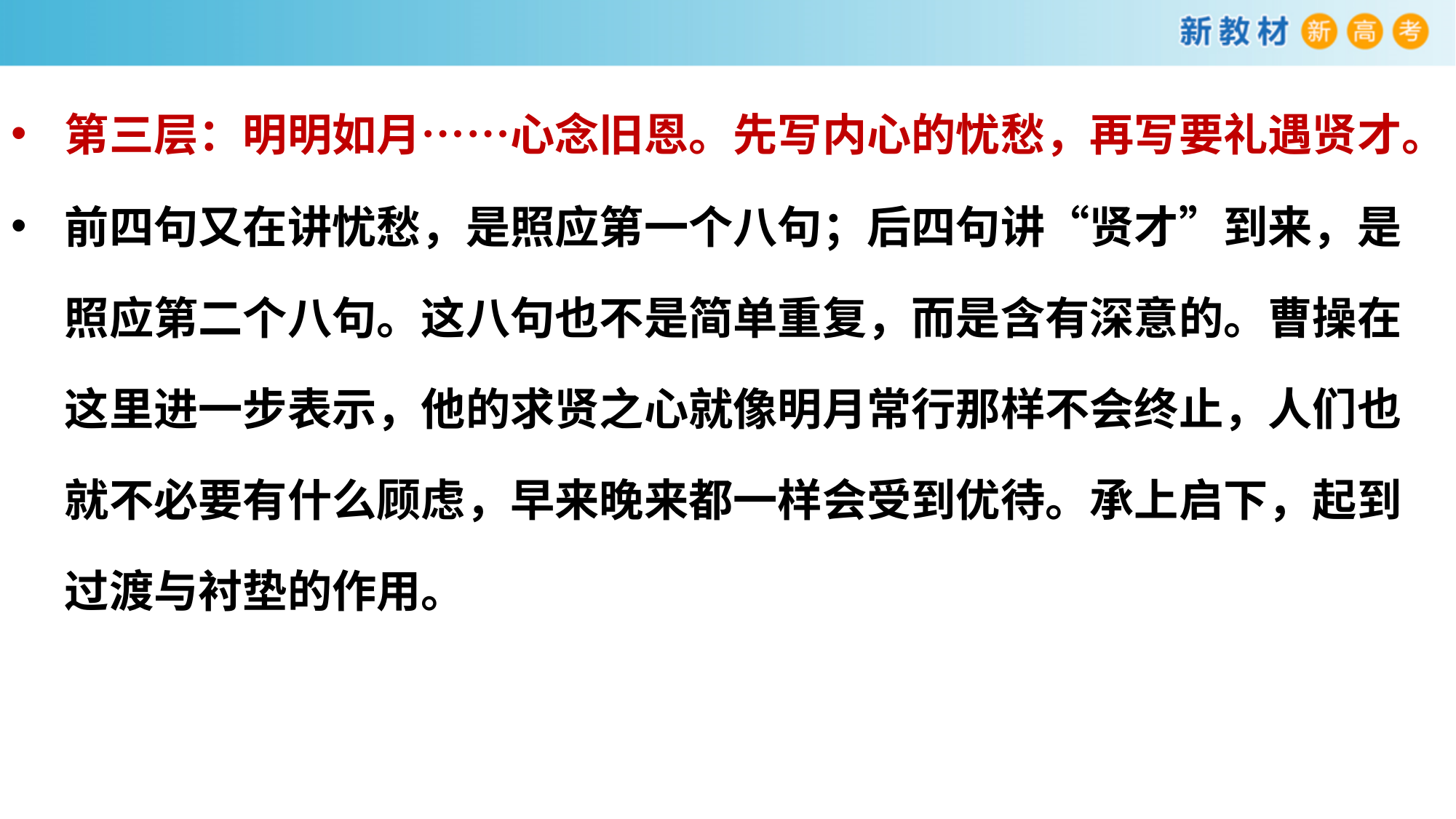

第三层：明明如月……心念旧恩。先写内心的忧愁，再写要礼遇贤才。
前四句又在讲忧愁，是照应第一个八句；后四句讲“贤才”到来，是照应第二个八句。这八句也不是简单重复，而是含有深意的。曹操在这里进一步表示，他的求贤之心就像明月常行那样不会终止，人们也就不必要有什么顾虑，早来晚来都一样会受到优待。承上启下，起到过渡与衬垫的作用。